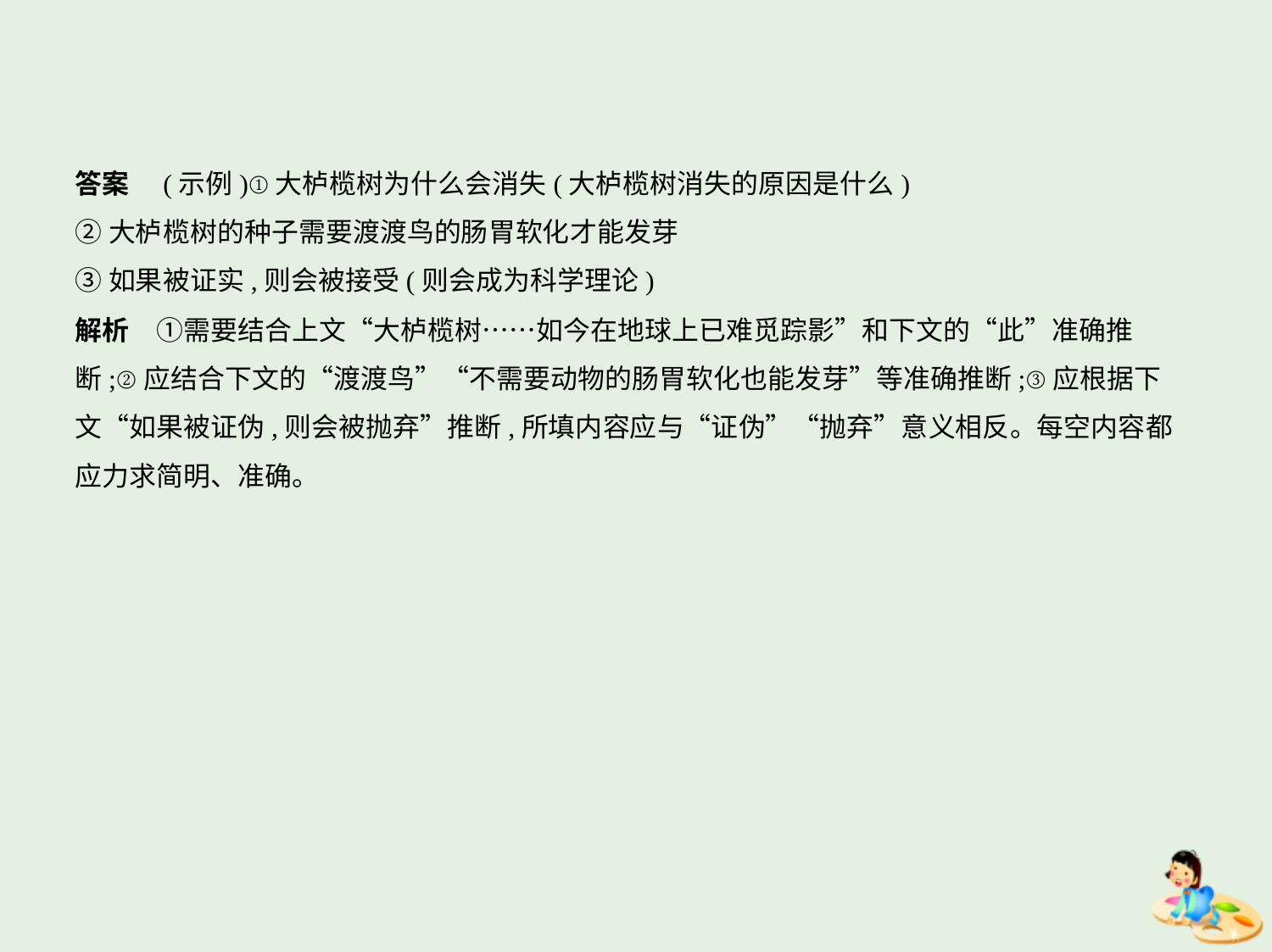

答案　(示例)①大栌榄树为什么会消失(大栌榄树消失的原因是什么)
②大栌榄树的种子需要渡渡鸟的肠胃软化才能发芽
③如果被证实,则会被接受(则会成为科学理论)
解析　①需要结合上文“大栌榄树……如今在地球上已难觅踪影”和下文的“此”准确推
断;②应结合下文的“渡渡鸟”“不需要动物的肠胃软化也能发芽”等准确推断;③应根据下
文“如果被证伪,则会被抛弃”推断,所填内容应与“证伪”“抛弃”意义相反。每空内容都
应力求简明、准确。